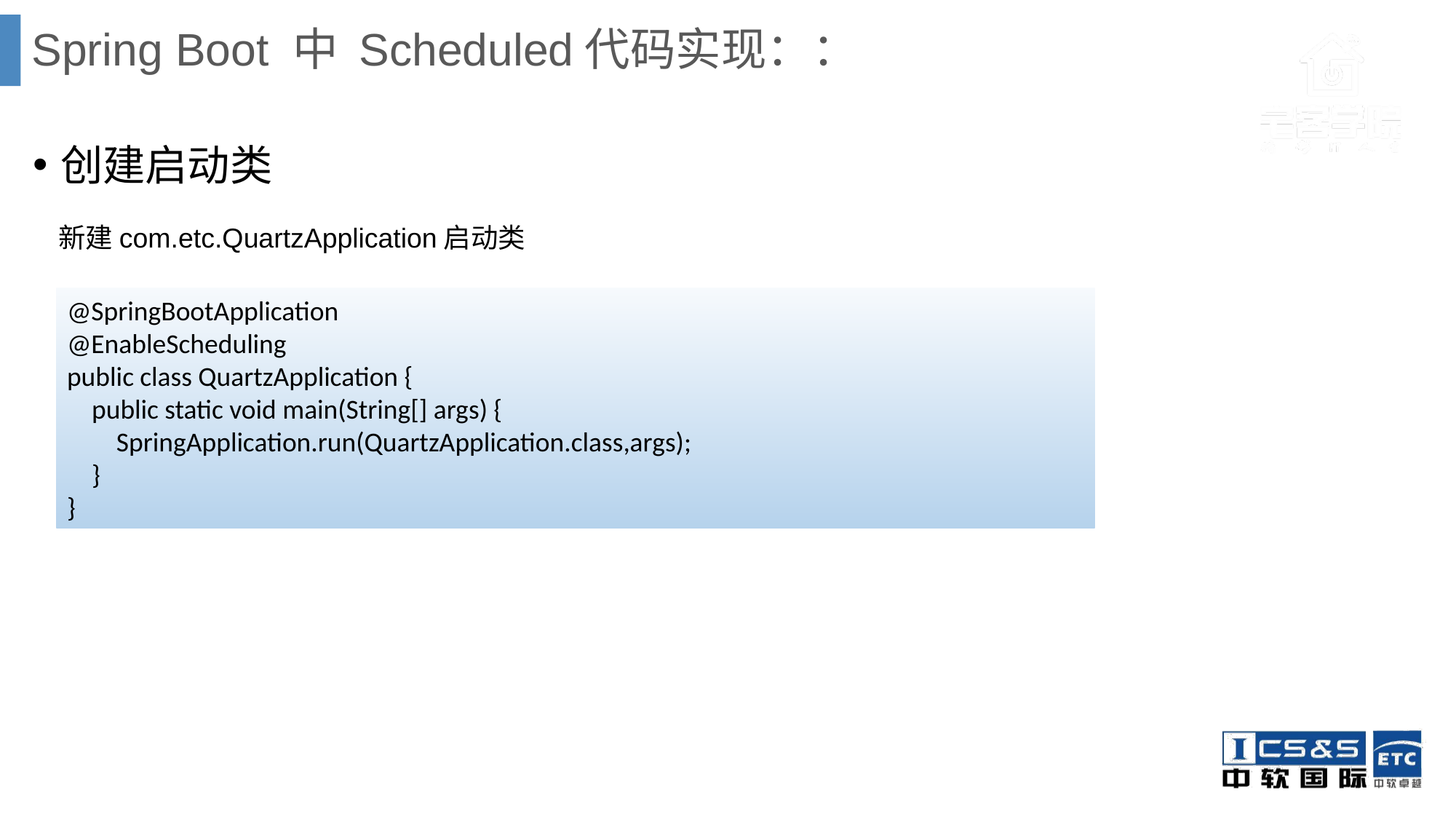

# Spring Boot 中 Scheduled代码实现：：
创建启动类
   新建com.etc.QuartzApplication启动类

@SpringBootApplication
@EnableScheduling
public class QuartzApplication {
    public static void main(String[] args) {
        SpringApplication.run(QuartzApplication.class,args);
    }
}